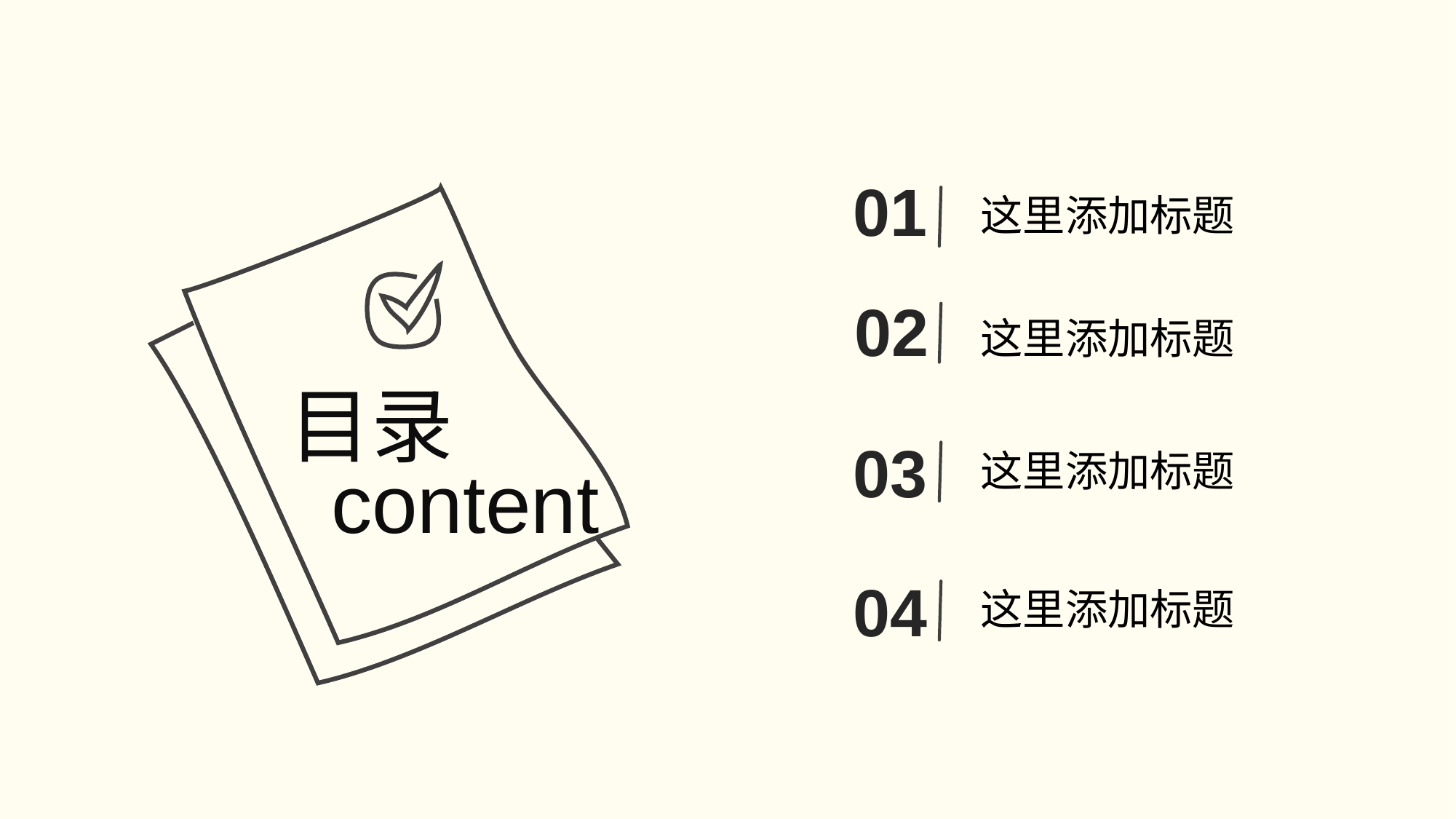

01
这里添加标题

02

这里添加标题
目录
03
这里添加标题

content
04
这里添加标题